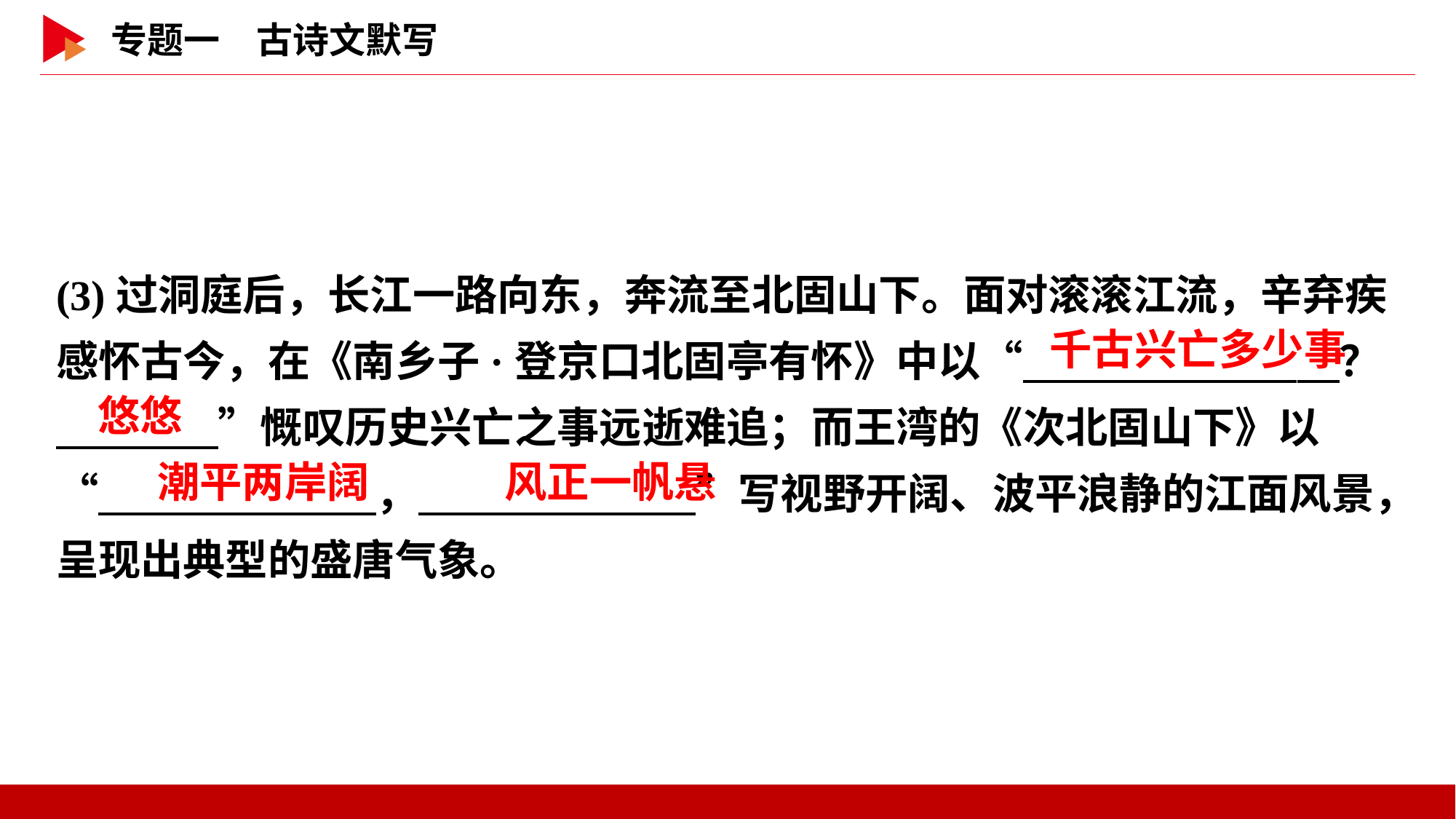

(3)过洞庭后，长江一路向东，奔流至北固山下。面对滚滚江流，辛弃疾感怀古今，在《南乡子·登京口北固亭有怀》中以“　                        　？
　        　”慨叹历史兴亡之事远逝难追；而王湾的《次北固山下》以“　                    　，　                    　”写视野开阔、波平浪静的江面风景，呈现出典型的盛唐气象。
千古兴亡多少事
悠悠
潮平两岸阔
风正一帆悬